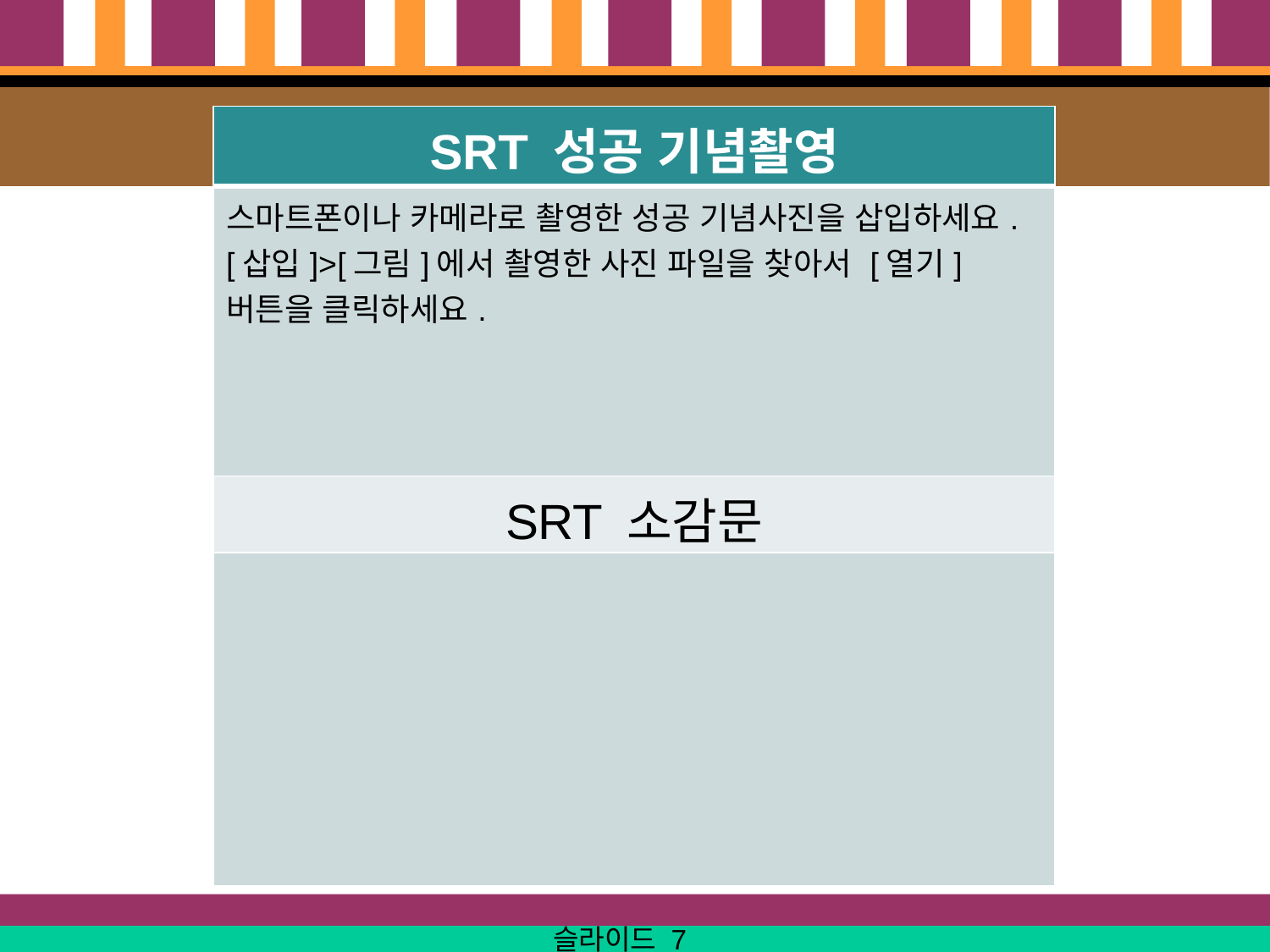

| SRT 성공 기념촬영 |
| --- |
| 스마트폰이나 카메라로 촬영한 성공 기념사진을 삽입하세요. [삽입]>[그림]에서 촬영한 사진 파일을 찾아서 [열기] 버튼을 클릭하세요. |
| SRT 소감문 |
|  |
슬라이드 7